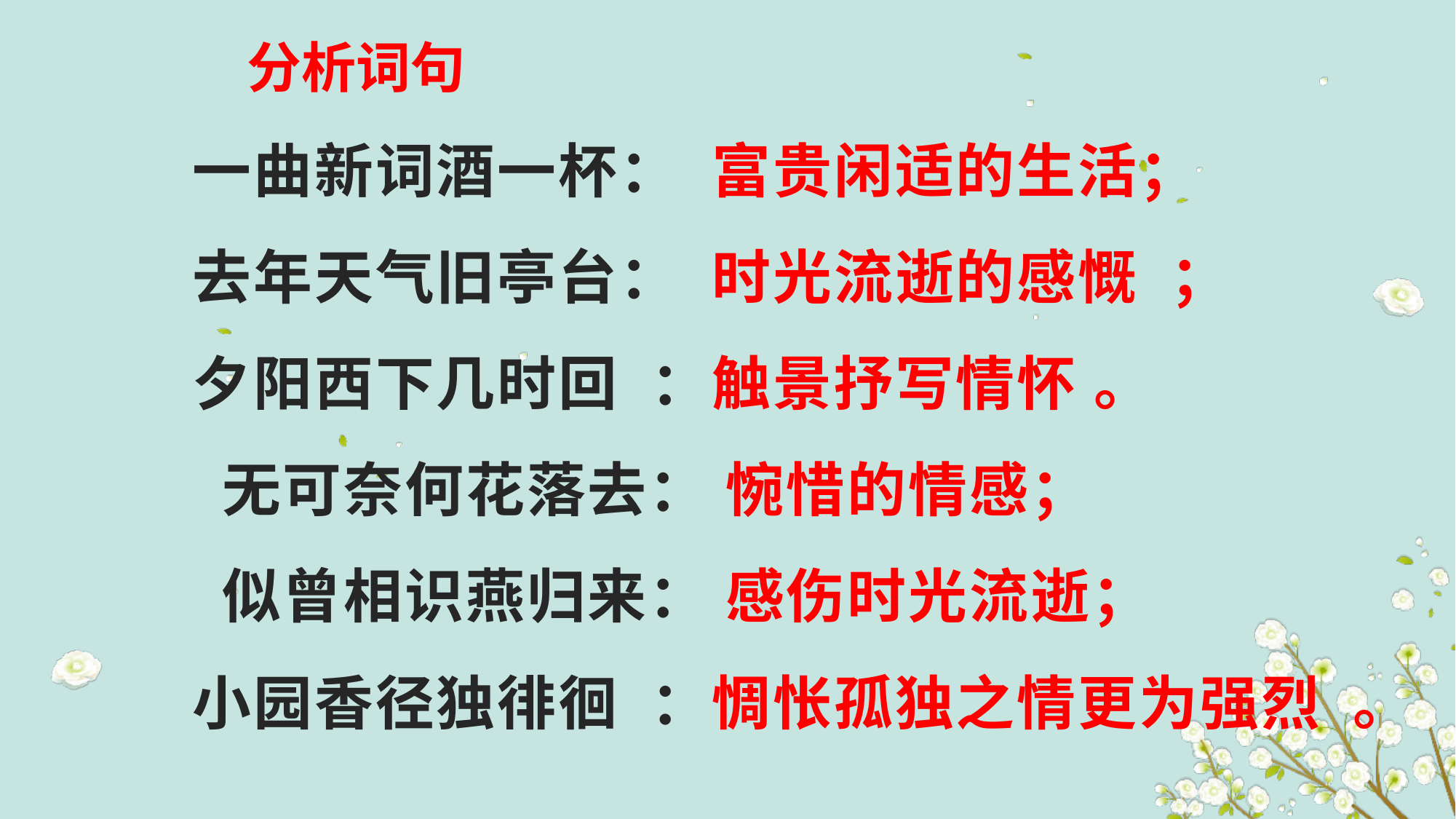

# 分析词句
一曲新词酒一杯：  富贵闲适的生活；
去年天气旧亭台：  时光流逝的感慨  ；
夕阳西下几时回  ：触景抒写情怀 。
 无可奈何花落去： 惋惜的情感；
 似曾相识燕归来： 感伤时光流逝；
小园香径独徘徊  ：惆怅孤独之情更为强烈  。